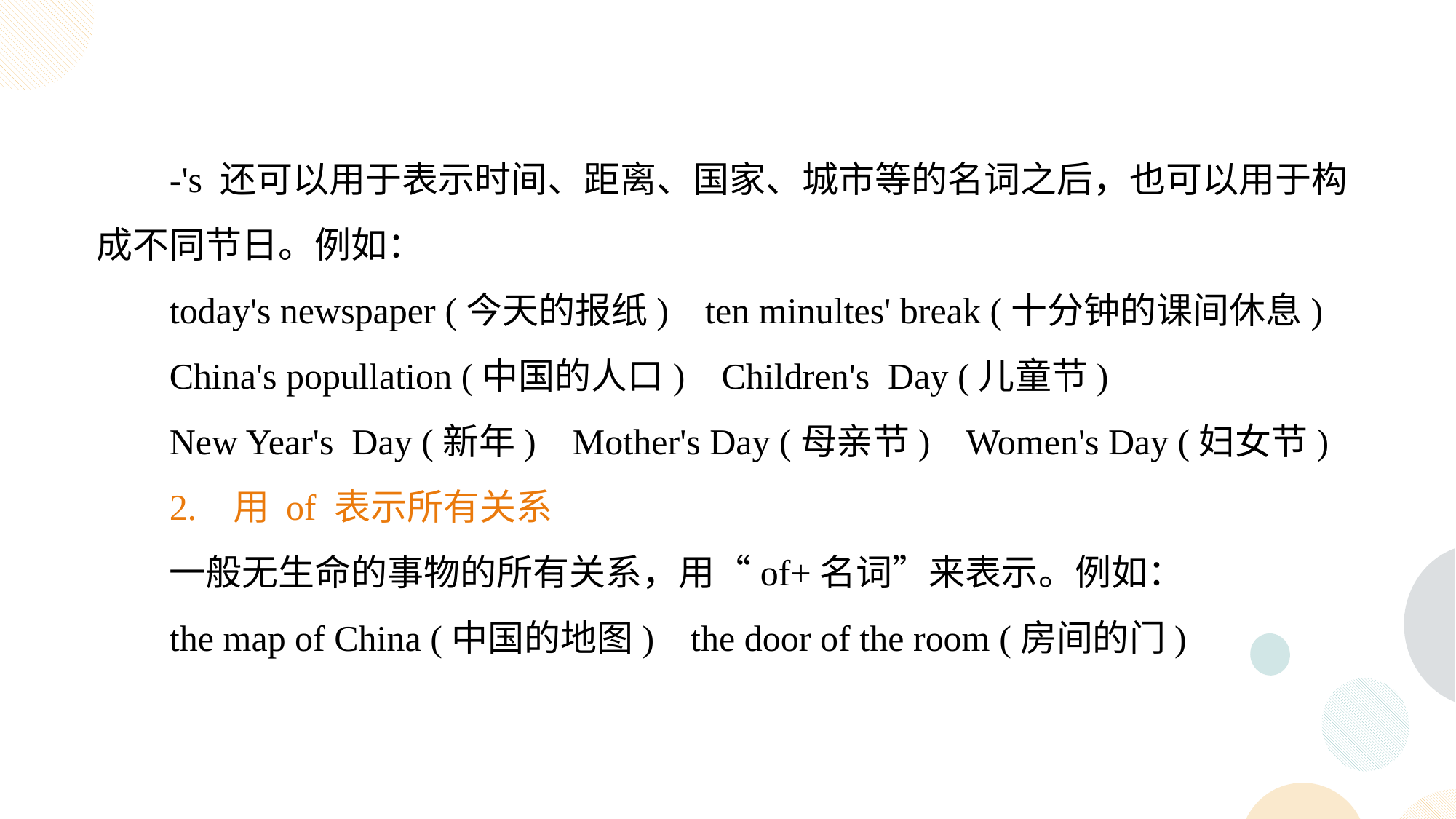

-'s 还可以用于表示时间、距离、国家、城市等的名词之后，也可以用于构成不同节日。例如：
today's newspaper (今天的报纸)    ten minultes' break (十分钟的课间休息)
China's popullation (中国的人口)    Children's  Day (儿童节)
New Year's  Day (新年)    Mother's Day (母亲节)    Women's Day (妇女节)
2.   用 of 表示所有关系
一般无生命的事物的所有关系，用“of+名词”来表示。例如：
the map of China (中国的地图)    the door of the room (房间的门)